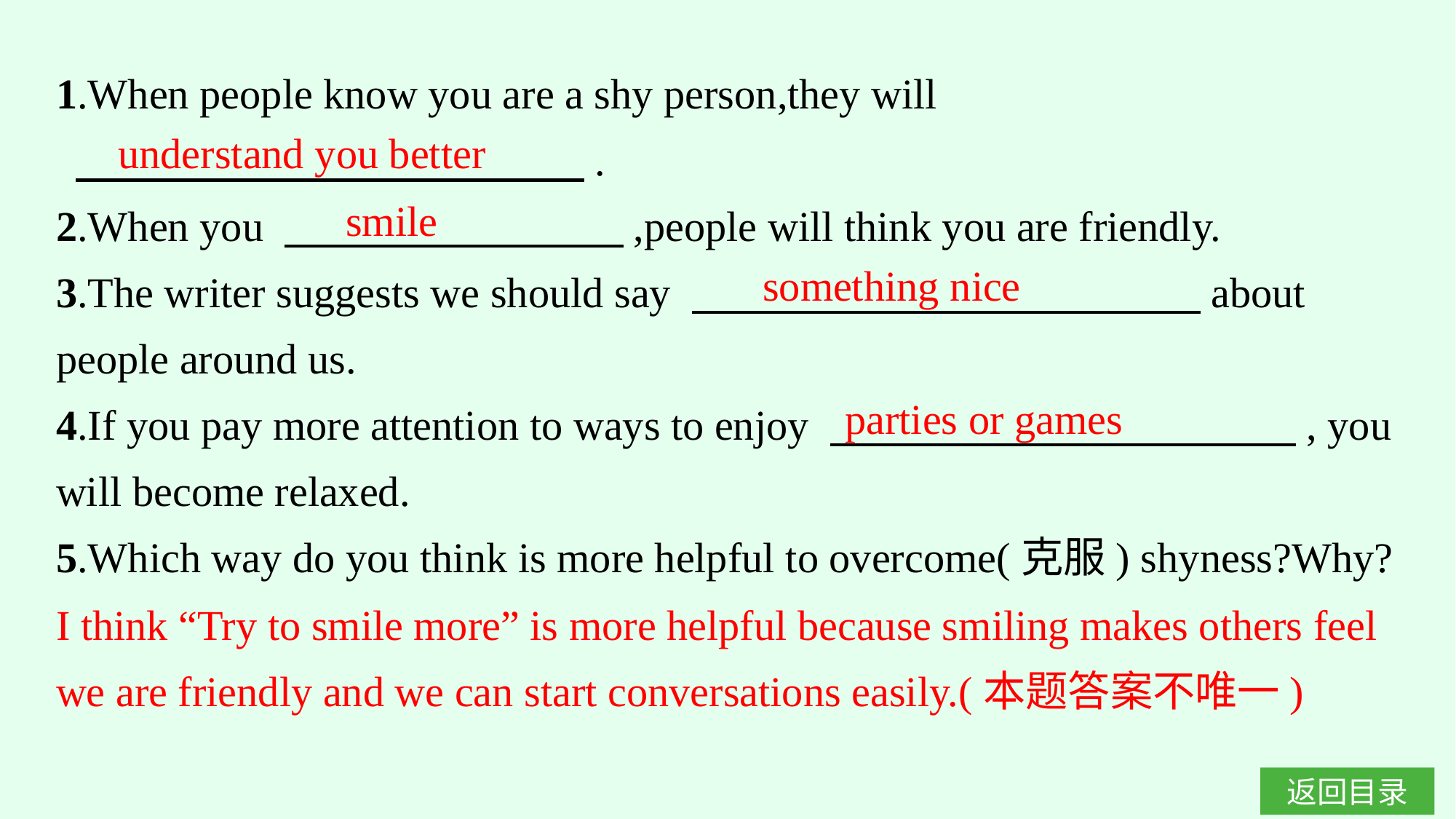

1.When people know you are a shy person,they will
 　　　　　　　　　　　　.
2.When you 　　　　　　　　,people will think you are friendly.
3.The writer suggests we should say 　　　　　　　　　　　　about people around us.
4.If you pay more attention to ways to enjoy 　　　　　　　　　　　, you will become relaxed.
5.Which way do you think is more helpful to overcome(克服) shyness?Why?
understand you better
smile
something nice
parties or games
I think “Try to smile more” is more helpful because smiling makes others feel we are friendly and we can start conversations easily.(本题答案不唯一)